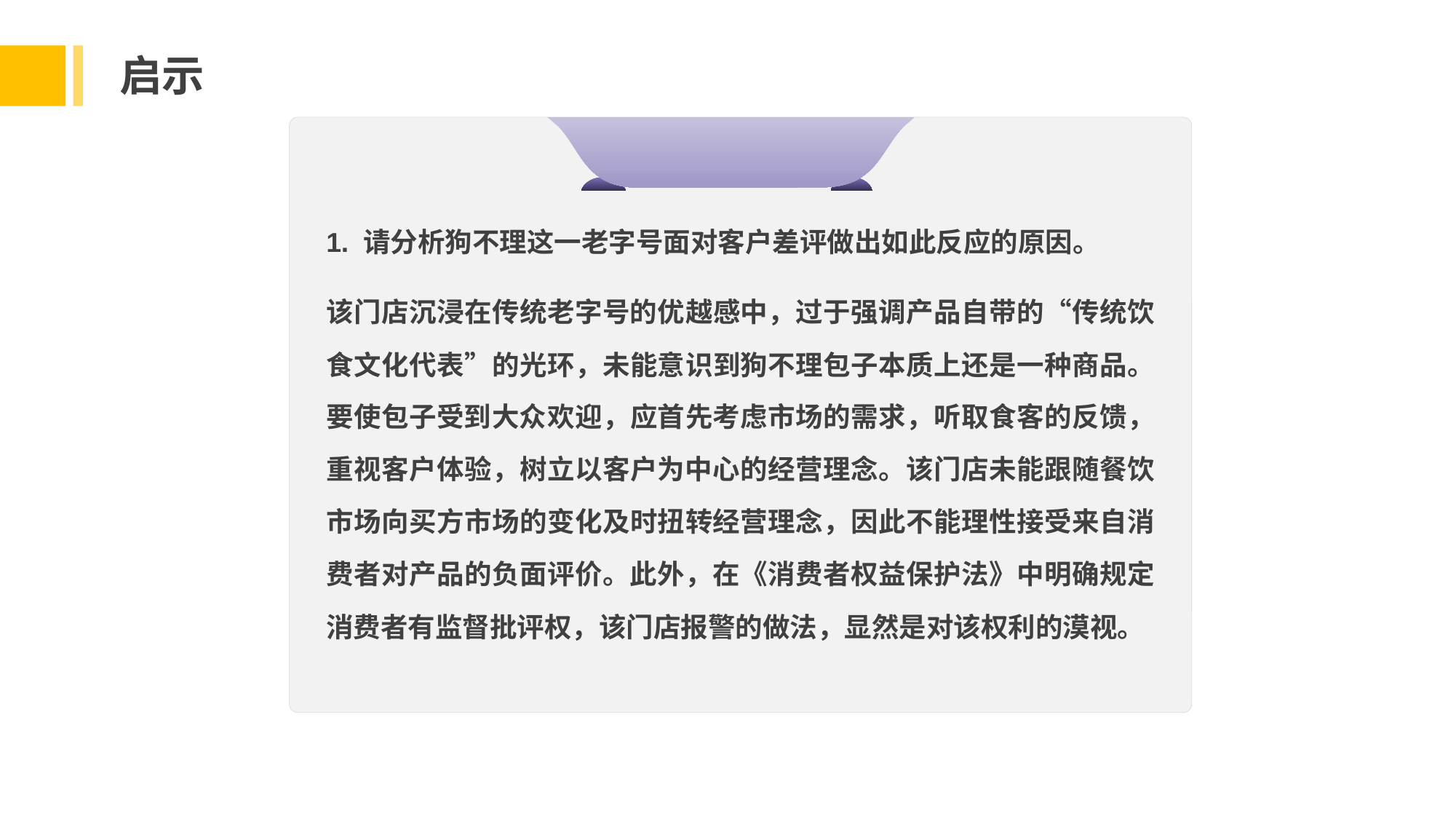

启示

1. 请分析狗不理这一老字号面对客户差评做出如此反应的原因。
该门店沉浸在传统老字号的优越感中，过于强调产品自带的“传统饮食文化代表”的光环，未能意识到狗不理包子本质上还是一种商品。要使包子受到大众欢迎，应首先考虑市场的需求，听取食客的反馈，重视客户体验，树立以客户为中心的经营理念。该门店未能跟随餐饮市场向买方市场的变化及时扭转经营理念，因此不能理性接受来自消费者对产品的负面评价。此外，在《消费者权益保护法》中明确规定消费者有监督批评权，该门店报警的做法，显然是对该权利的漠视。